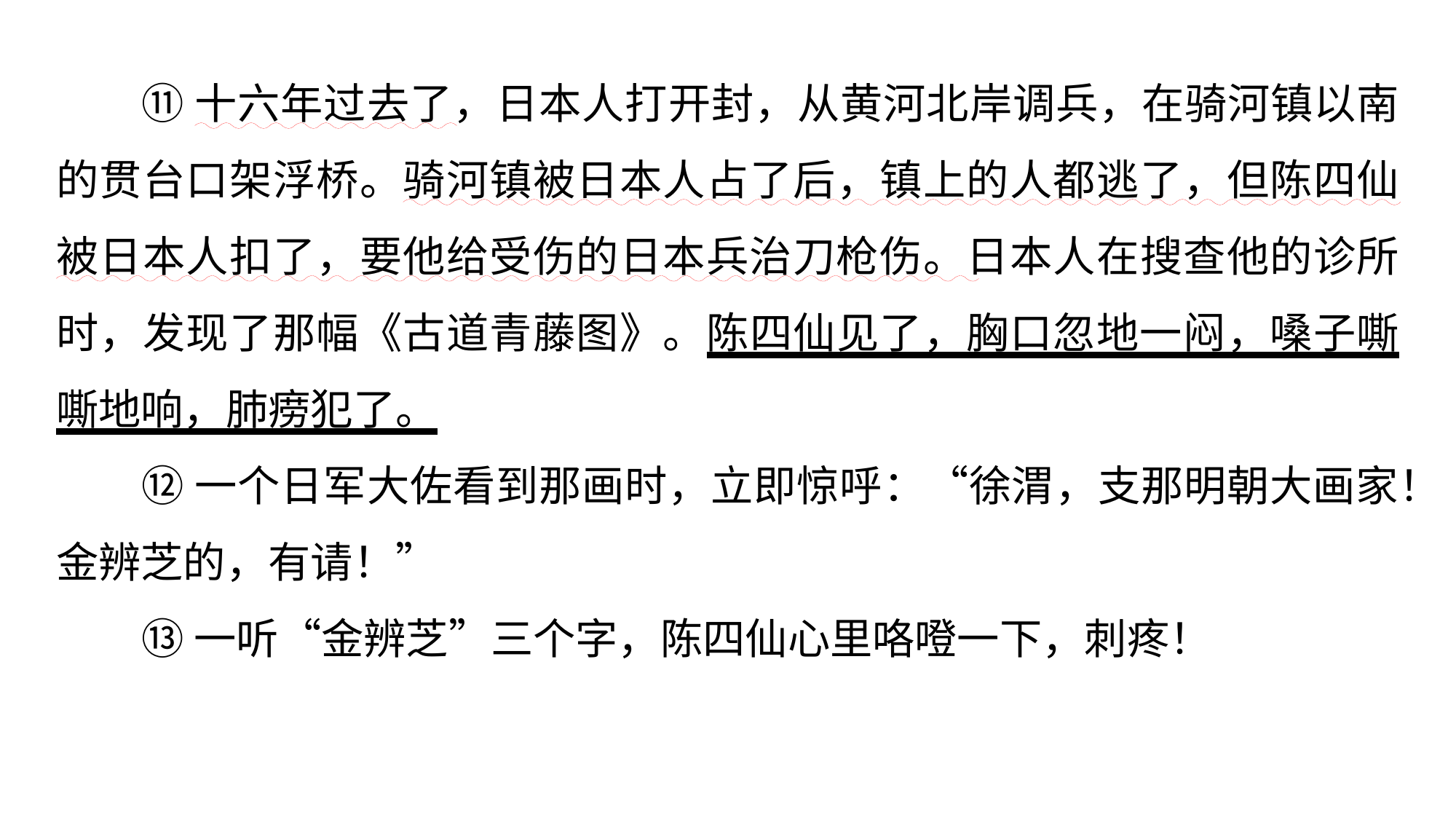

⑪十六年过去了，日本人打开封，从黄河北岸调兵，在骑河镇以南的贯台口架浮桥。骑河镇被日本人占了后，镇上的人都逃了，但陈四仙被日本人扣了，要他给受伤的日本兵治刀枪伤。日本人在搜查他的诊所时，发现了那幅《古道青藤图》。陈四仙见了，胸口忽地一闷，嗓子嘶嘶地响，肺痨犯了。
⑫一个日军大佐看到那画时，立即惊呼：“徐渭，支那明朝大画家！金辨芝的，有请！”
⑬一听“金辨芝”三个字，陈四仙心里咯噔一下，刺疼！